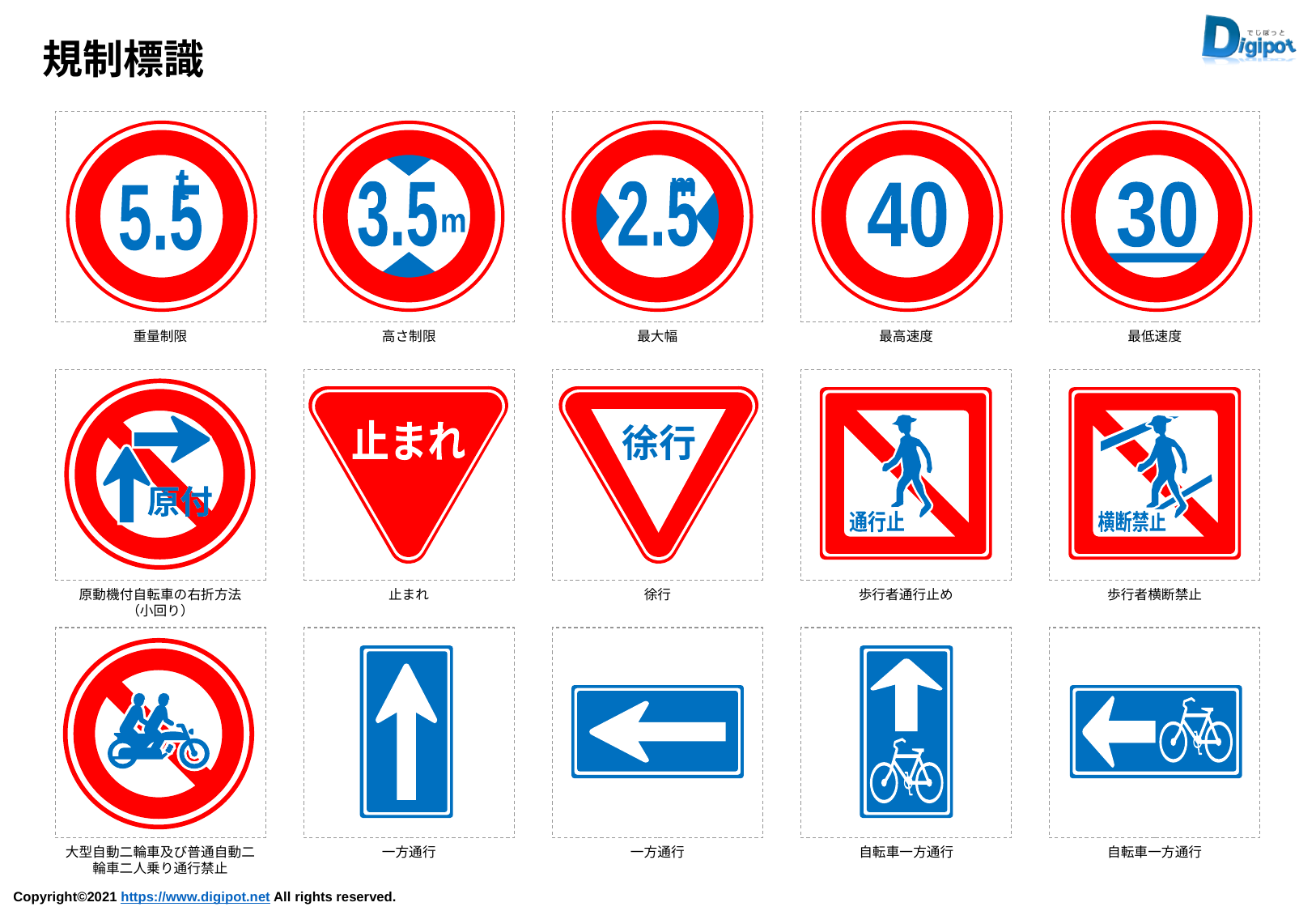

規制標識

t
5.5

3.5
m

m

2.5

40

30

重量制限
高さ制限
最大幅
最高速度
最低速度

原付
原付

止まれ
止まれ

徐行

通行止

横断禁止
原動機付自転車の右折方法
（小回り）
止まれ
徐行
歩行者通行止め
歩行者横断禁止

大型自動二輪車及び普通自動二輪車二人乗り通行禁止
一方通行
一方通行
自転車一方通行
自転車一方通行